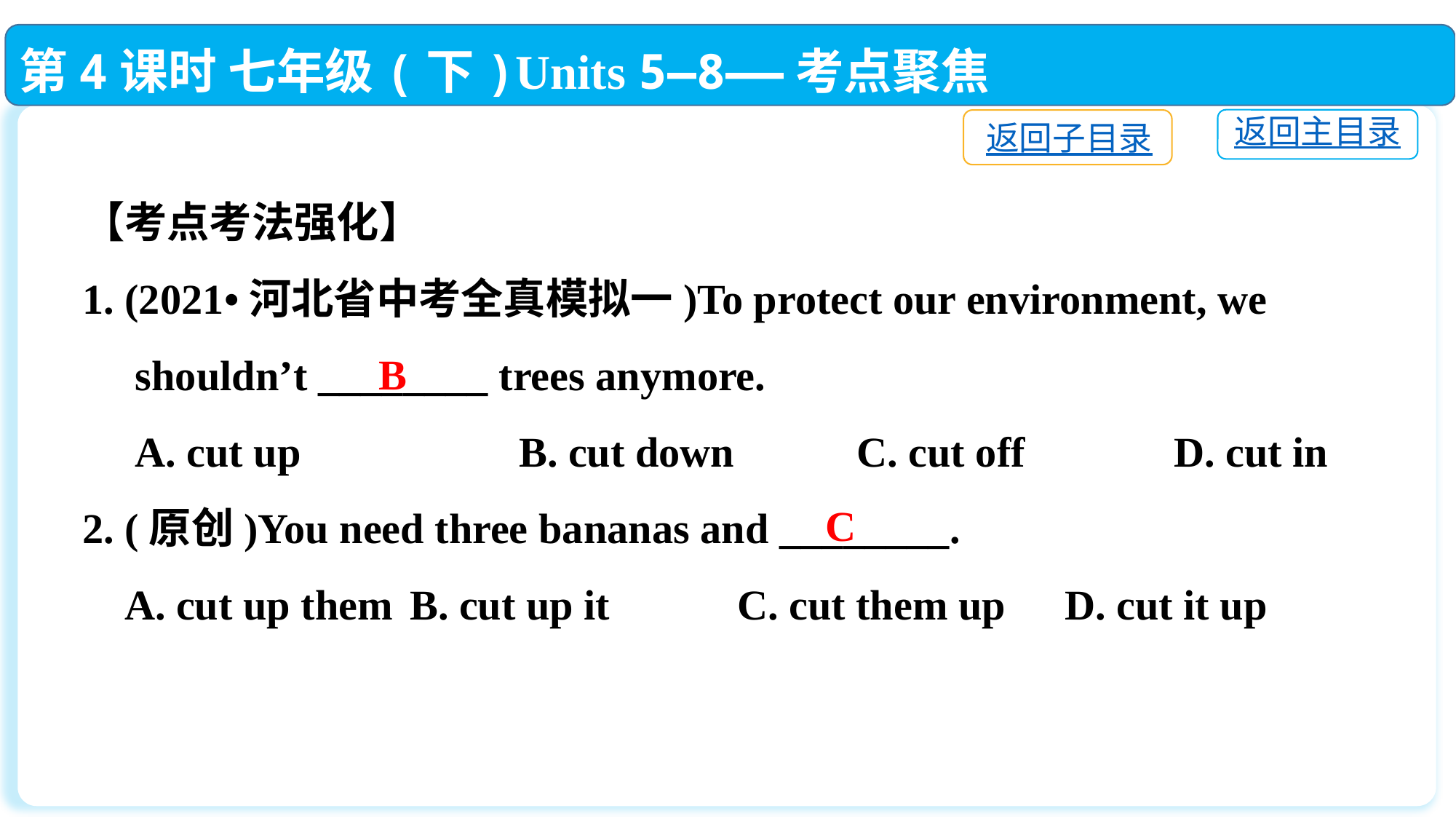

第4课时 七年级(下)Units 5—8——考点聚焦

返回主目录

返回子目录
【考点考法强化】
1. (2021•河北省中考全真模拟一)To protect our environment, we
     shouldn’t ________ trees anymore.
     A. cut up		B. cut down		 C. cut off		D. cut in
2. (原创)You need three bananas and ________.
    A. cut up them	B. cut up it		C. cut them up	D. cut it up

B
C